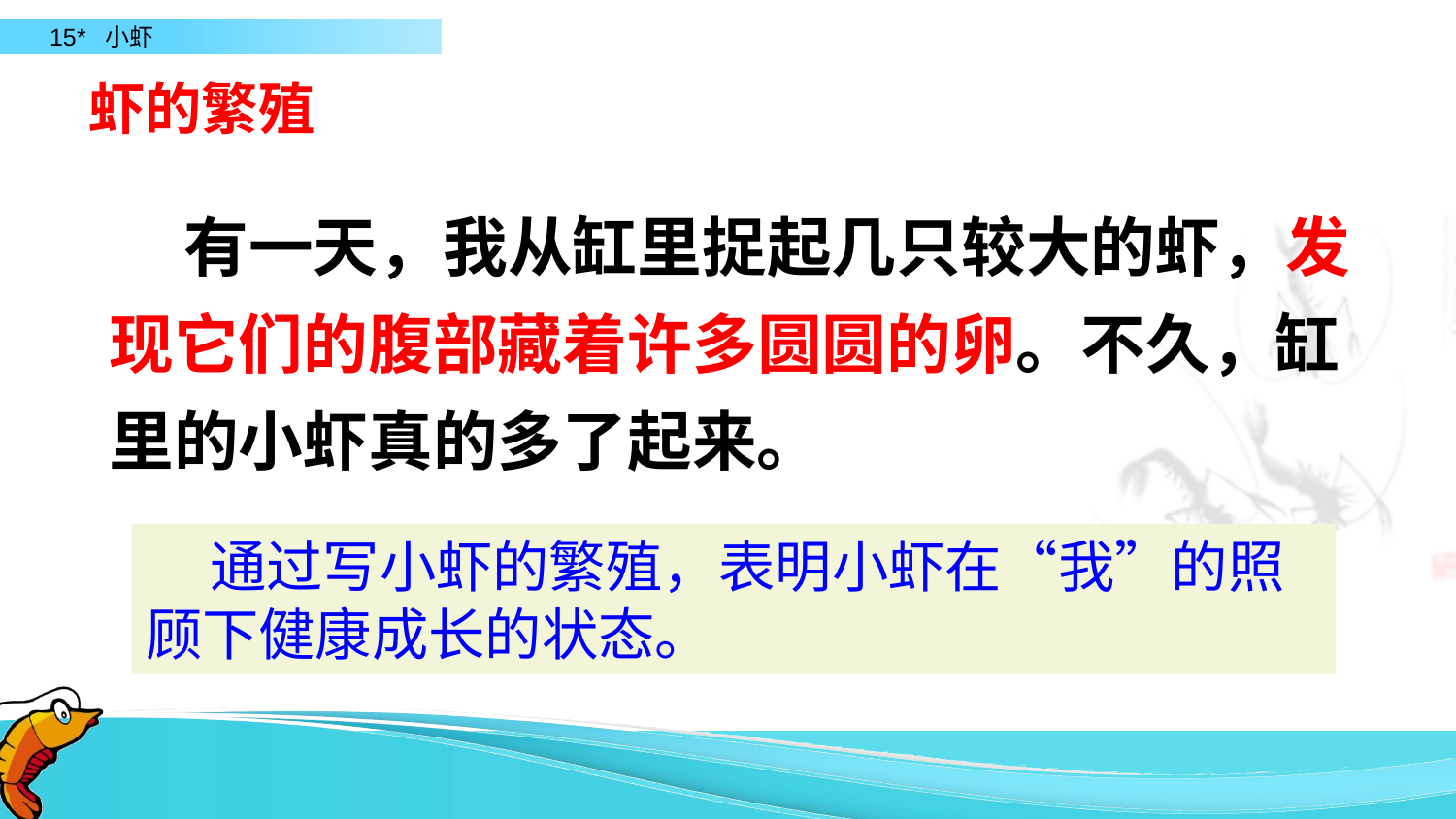

虾的繁殖
    有一天，我从缸里捉起几只较大的虾，发现它们的腹部藏着许多圆圆的卵。不久，缸里的小虾真的多了起来。
    通过写小虾的繁殖，表明小虾在“我”的照顾下健康成长的状态。